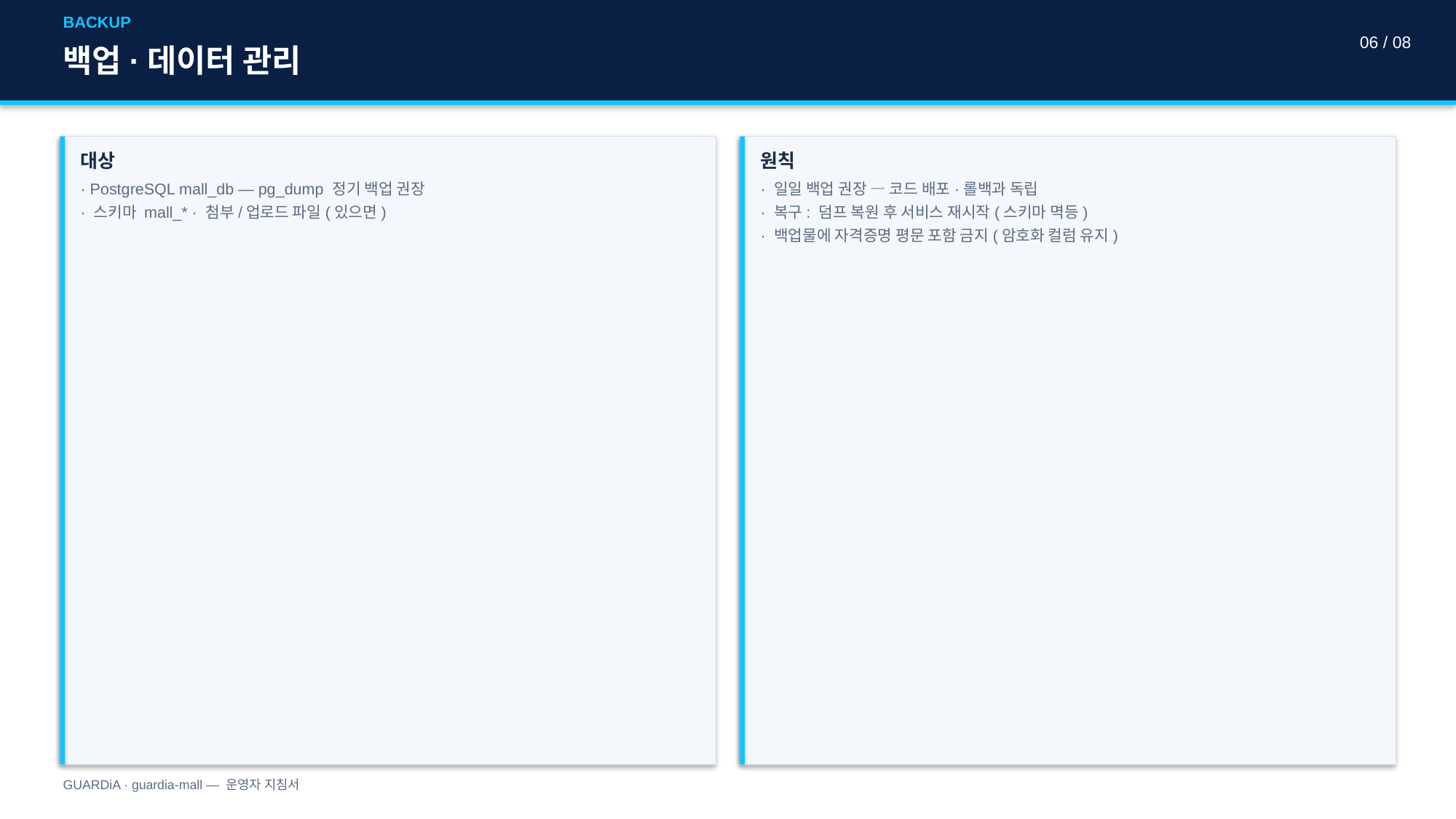

BACKUP
06 / 08
백업·데이터 관리

대상
· PostgreSQL mall_db — pg_dump 정기 백업 권장
· 스키마 mall_* · 첨부/업로드 파일(있으면)
원칙
· 일일 백업 권장 — 코드 배포·롤백과 독립
· 복구: 덤프 복원 후 서비스 재시작(스키마 멱등)
· 백업물에 자격증명 평문 포함 금지(암호화 컬럼 유지)
GUARDiA · guardia-mall — 운영자 지침서